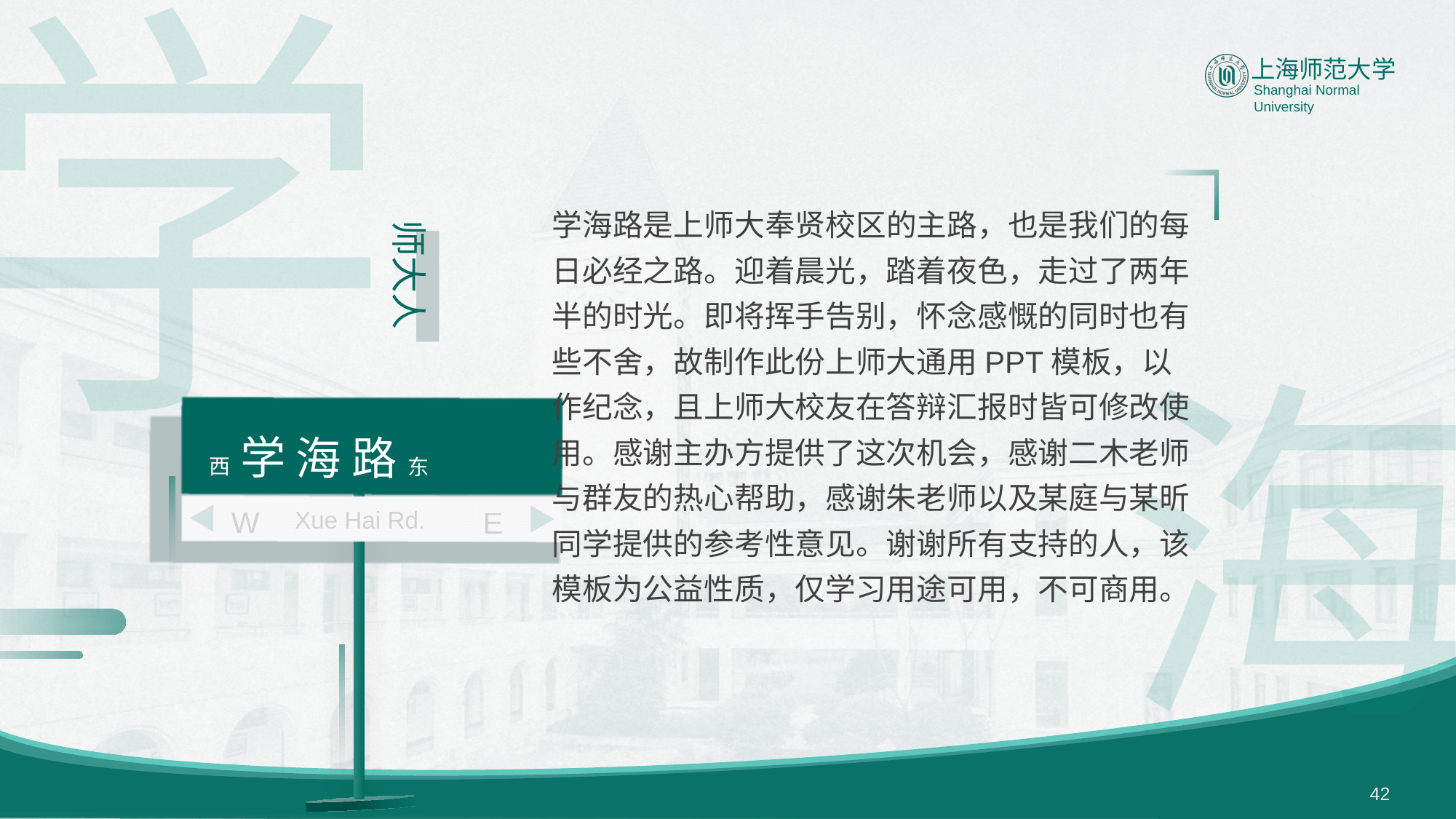

师大人
学海路是上师大奉贤校区的主路，也是我们的每日必经之路。迎着晨光，踏着夜色，走过了两年半的时光。即将挥手告别，怀念感慨的同时也有些不舍，故制作此份上师大通用PPT模板，以作纪念，且上师大校友在答辩汇报时皆可修改使用。感谢主办方提供了这次机会，感谢二木老师与群友的热心帮助，感谢朱老师以及某庭与某昕同学提供的参考性意见。谢谢所有支持的人，该模板为公益性质，仅学习用途可用，不可商用。